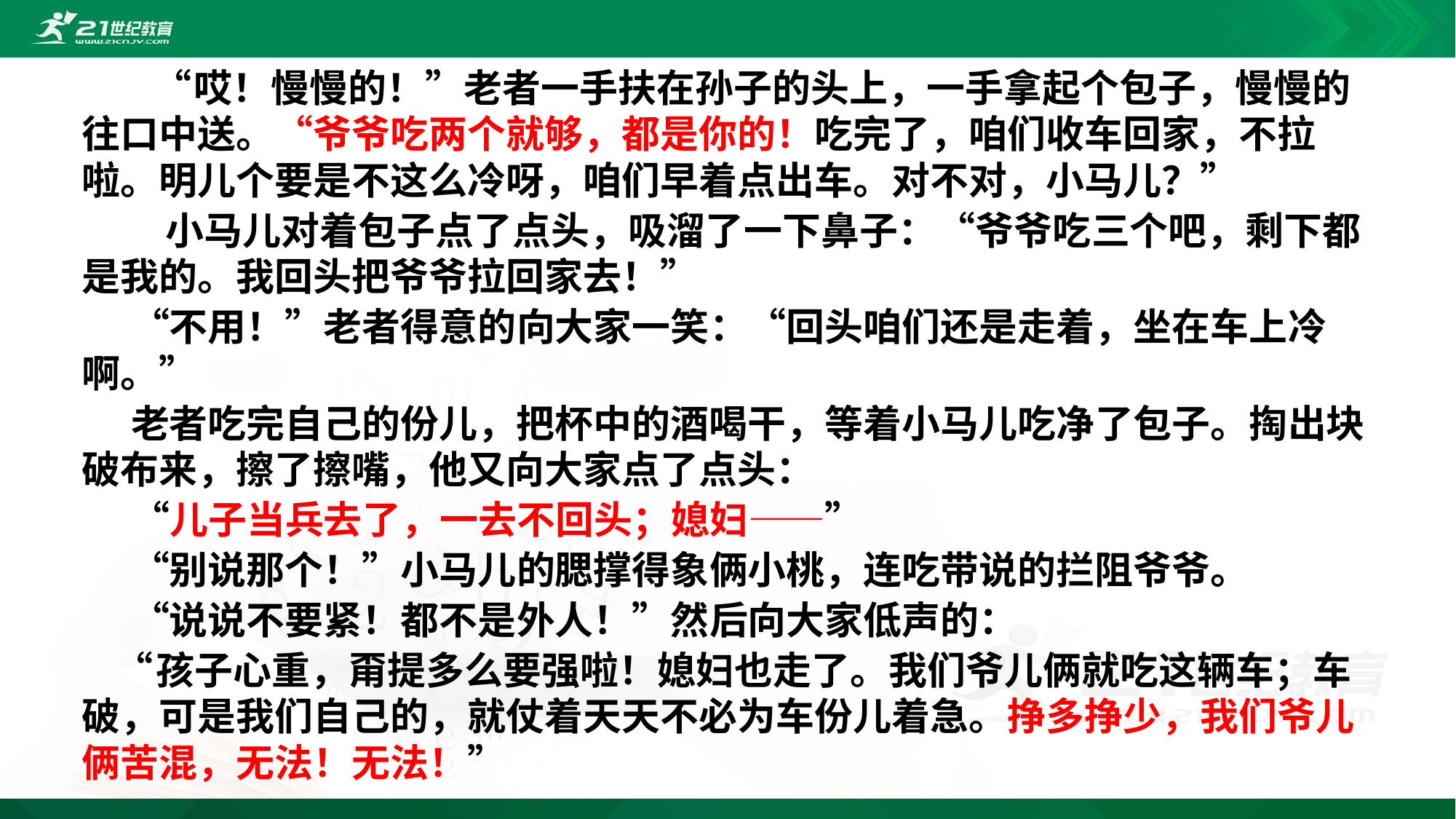

“哎！慢慢的！”老者一手扶在孙子的头上，一手拿起个包子，慢慢的往口中送。“爷爷吃两个就够，都是你的！吃完了，咱们收车回家，不拉啦。明儿个要是不这么冷呀，咱们早着点出车。对不对，小马儿？”
　　    小马儿对着包子点了点头，吸溜了一下鼻子：“爷爷吃三个吧，剩下都是我的。我回头把爷爷拉回家去！”
　　“不用！”老者得意的向大家一笑：“回头咱们还是走着，坐在车上冷啊。”
　　老者吃完自己的份儿，把杯中的酒喝干，等着小马儿吃净了包子。掏出块破布来，擦了擦嘴，他又向大家点了点头：
　　“儿子当兵去了，一去不回头；媳妇——”
　　“别说那个！”小马儿的腮撑得象俩小桃，连吃带说的拦阻爷爷。
　　“说说不要紧！都不是外人！”然后向大家低声的：
       “孩子心重，甭提多么要强啦！媳妇也走了。我们爷儿俩就吃这辆车；车破，可是我们自己的，就仗着天天不必为车份儿着急。挣多挣少，我们爷儿俩苦混，无法！无法！”